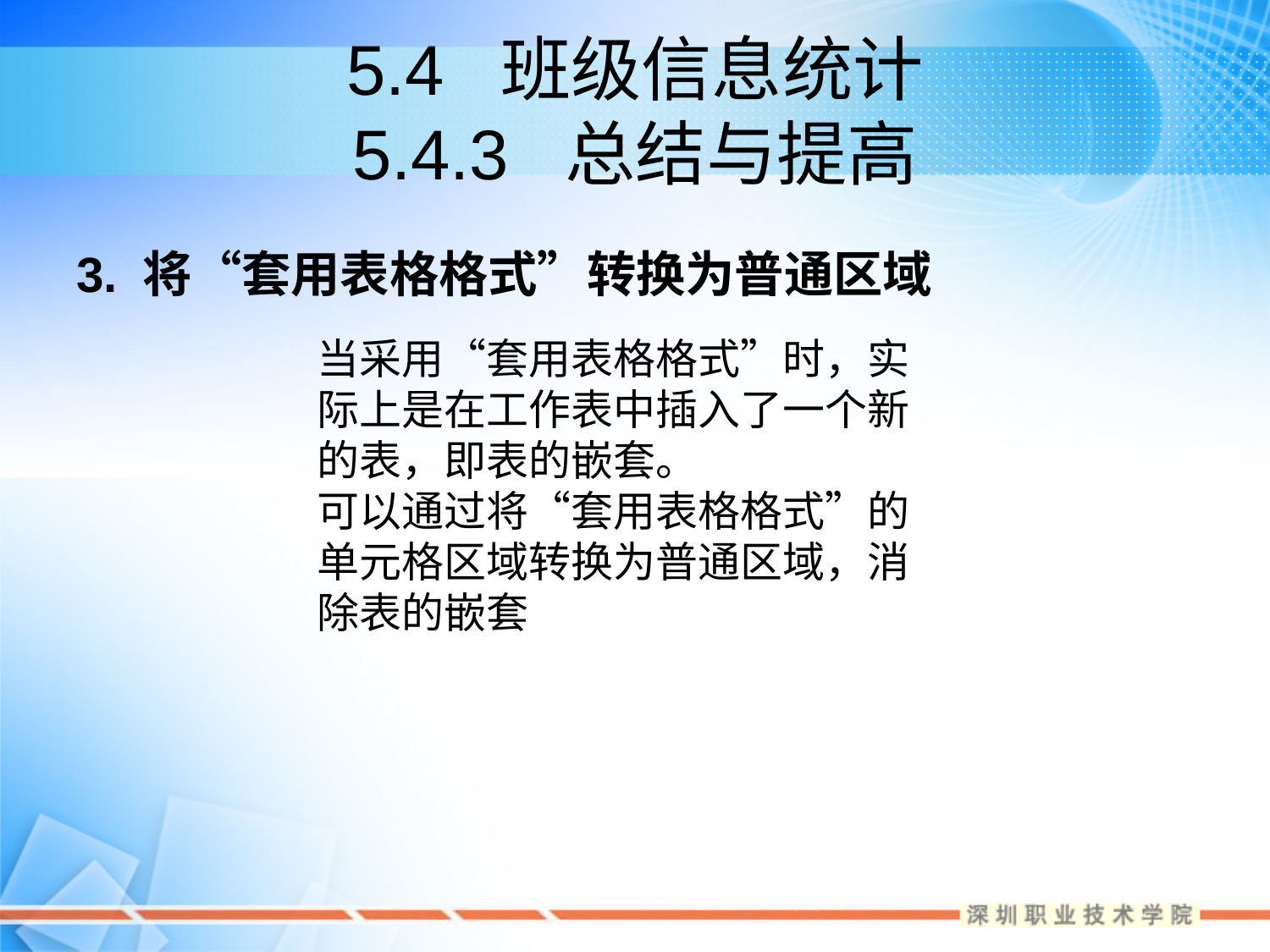

# 5.4  班级信息统计 5.4.3  总结与提高
3. 将“套用表格格式”转换为普通区域
当采用“套用表格格式”时，实际上是在工作表中插入了一个新的表，即表的嵌套。
可以通过将“套用表格格式”的单元格区域转换为普通区域，消除表的嵌套